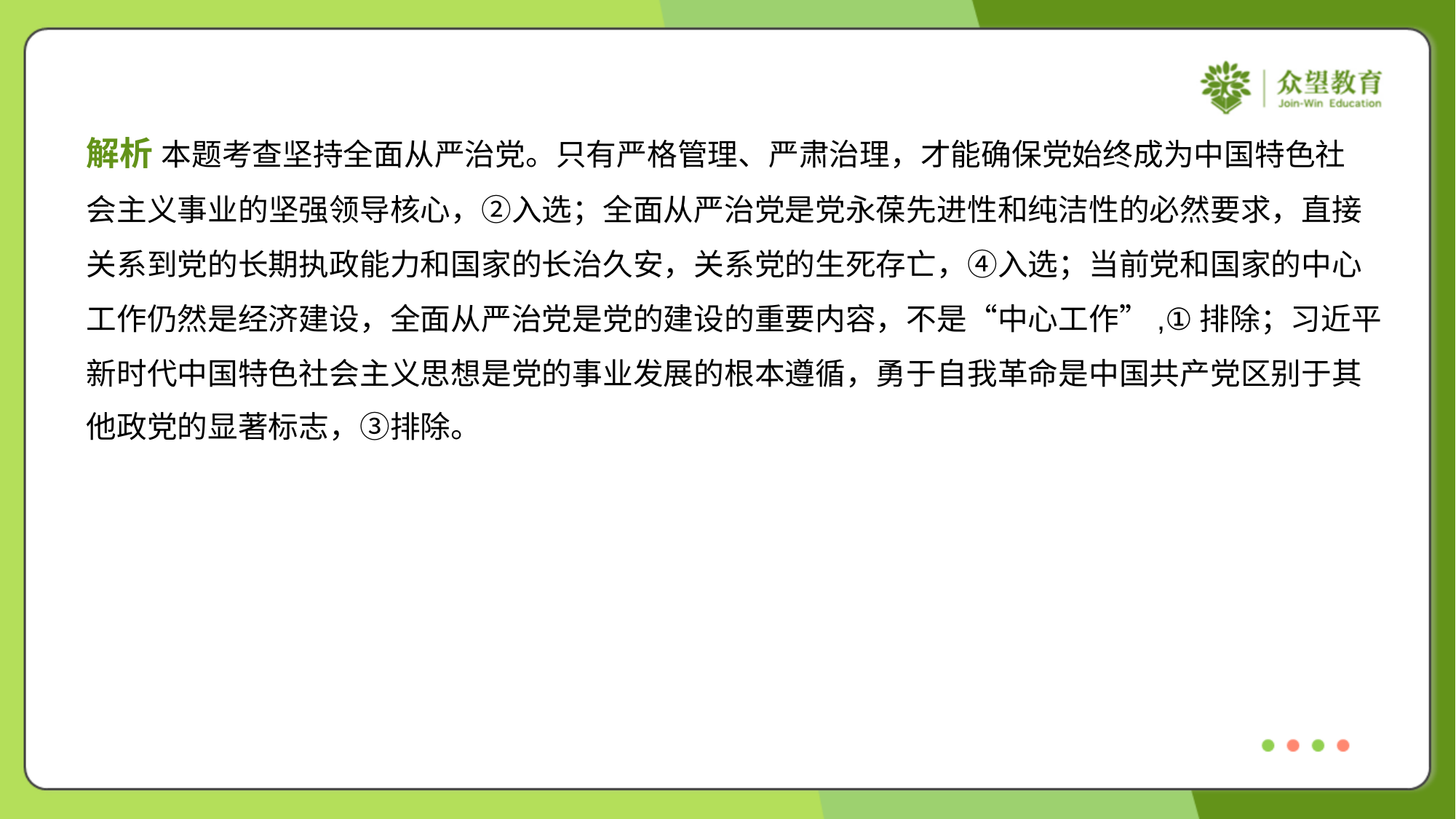

解析 本题考查坚持全面从严治党。只有严格管理、严肃治理，才能确保党始终成为中国特色社
会主义事业的坚强领导核心，②入选；全面从严治党是党永葆先进性和纯洁性的必然要求，直接
关系到党的长期执政能力和国家的长治久安，关系党的生死存亡，④入选；当前党和国家的中心
工作仍然是经济建设，全面从严治党是党的建设的重要内容，不是“中心工作”,①排除；习近平
新时代中国特色社会主义思想是党的事业发展的根本遵循，勇于自我革命是中国共产党区别于其
他政党的显著标志，③排除。